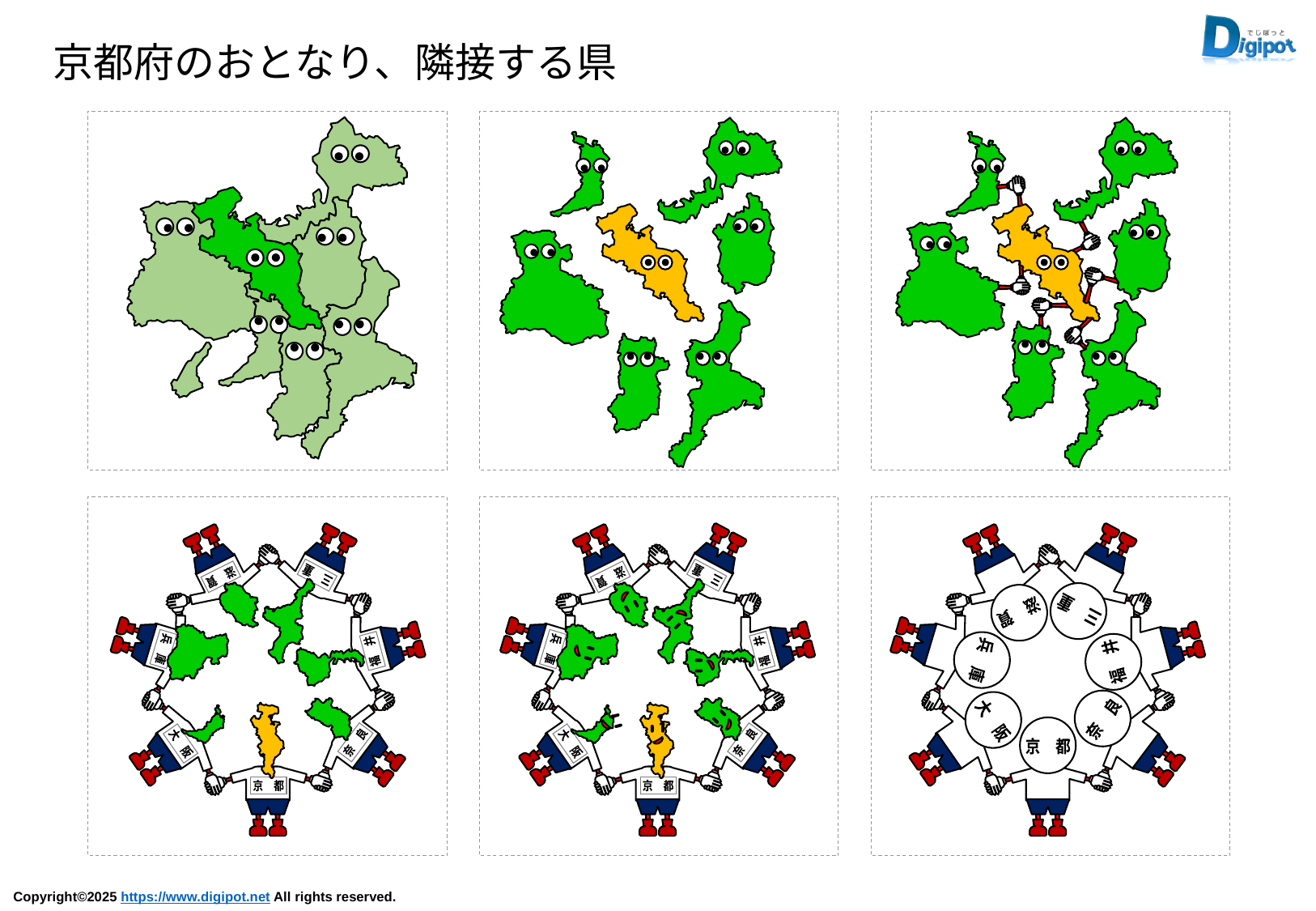

京都府のおとなり、隣接する県

三　重

滋　賀

兵　庫

福　井

奈　良

大　阪

京　都

三　重

滋　賀

兵　庫

福　井

奈　良

大　阪

京　都

三　重

滋　賀

兵　庫

福　井

奈　良

大　阪

京　都